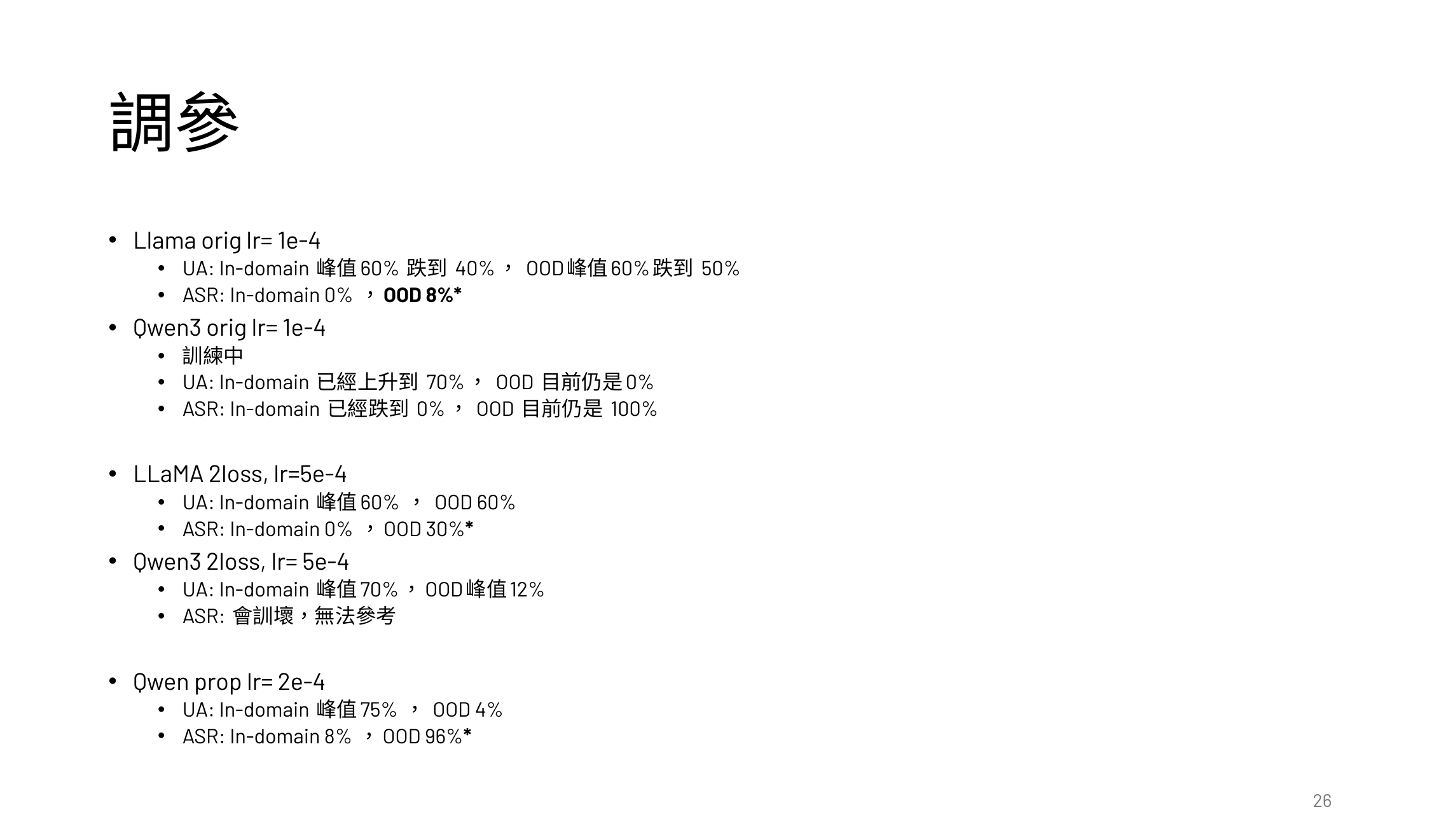

# 調參
Llama orig lr= 1e-4
UA: In-domain 峰值60% 跌到 40%， OOD峰值60%跌到 50%
ASR: In-domain 0% ，OOD 8%*
Qwen3 orig lr= 1e-4
訓練中
UA: In-domain 已經上升到 70%， OOD 目前仍是0%
ASR: In-domain 已經跌到 0%， OOD 目前仍是 100%

LLaMA 2loss, lr=5e-4
UA: In-domain 峰值60% ， OOD 60%
ASR: In-domain 0% ，OOD 30%*
Qwen3 2loss, lr= 5e-4
UA: In-domain 峰值70%，OOD峰值12%
ASR: 會訓壞，無法參考

Qwen prop lr= 2e-4
UA: In-domain 峰值75% ， OOD 4%
ASR: In-domain 8% ，OOD 96%*

26